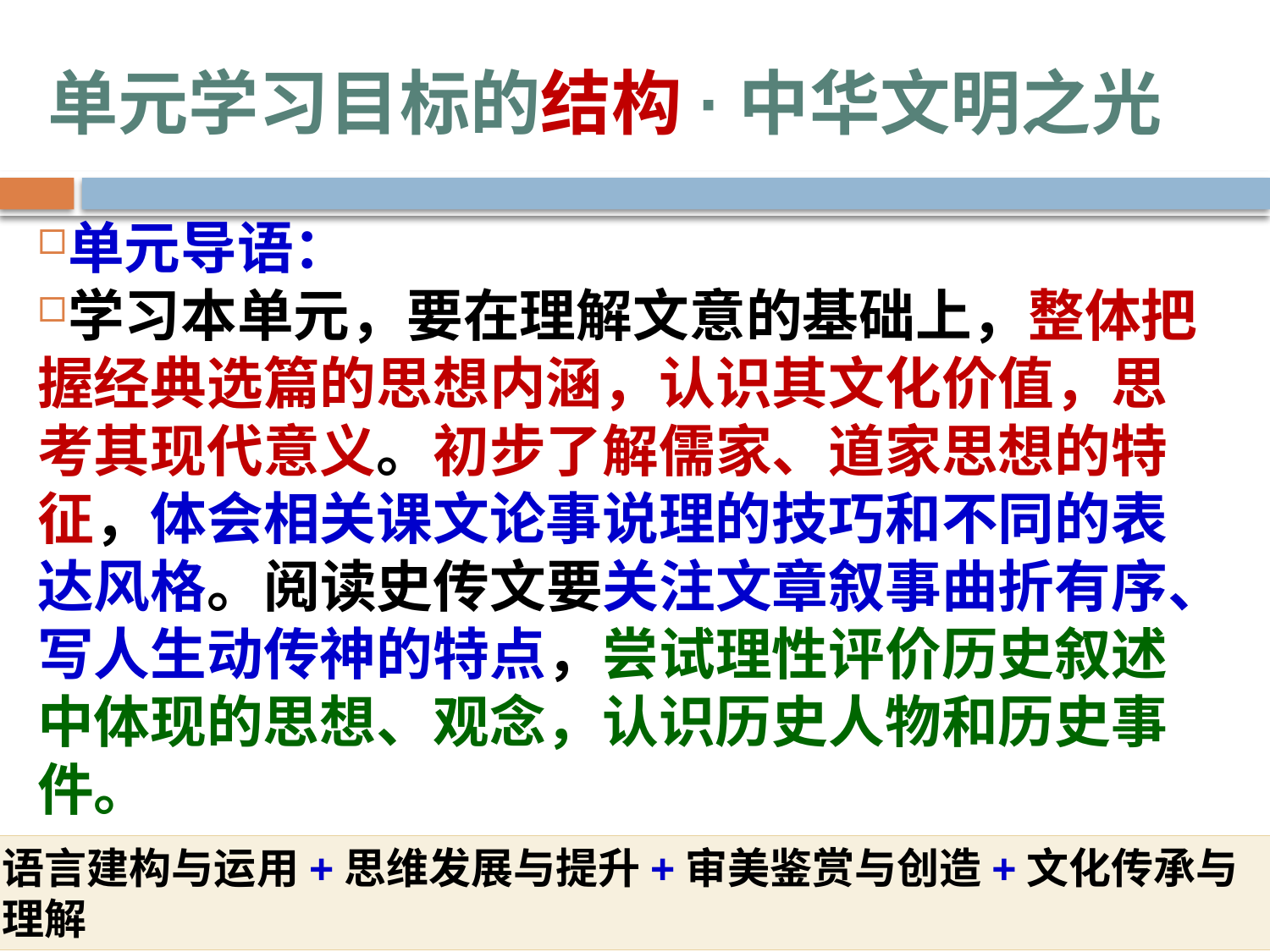

# 单元学习目标的结构·中华文明之光
单元导语：
学习本单元，要在理解文意的基础上，整体把握经典选篇的思想内涵，认识其文化价值，思考其现代意义。初步了解儒家、道家思想的特征，体会相关课文论事说理的技巧和不同的表达风格。阅读史传文要关注文章叙事曲折有序、写人生动传神的特点，尝试理性评价历史叙述中体现的思想、观念，认识历史人物和历史事件。
语言建构与运用+思维发展与提升+审美鉴赏与创造+文化传承与理解